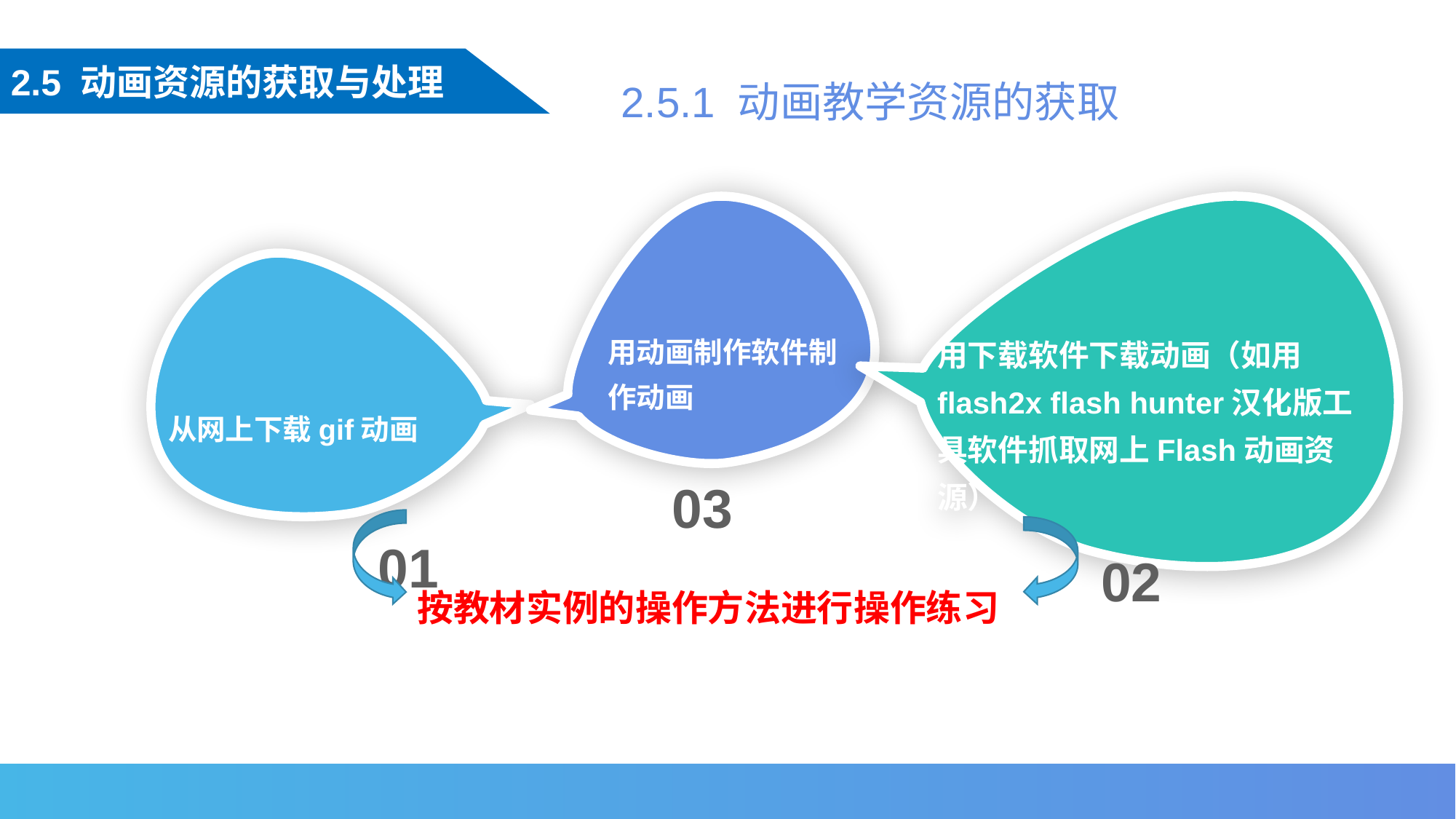

2.5.1 动画教学资源的获取

2.5 动画资源的获取与处理
用动画制作软件制作动画
用下载软件下载动画（如用flash2x flash hunter汉化版工具软件抓取网上Flash动画资源）
从网上下载gif动画
03
01

02
02
按教材实例的操作方法进行操作练习